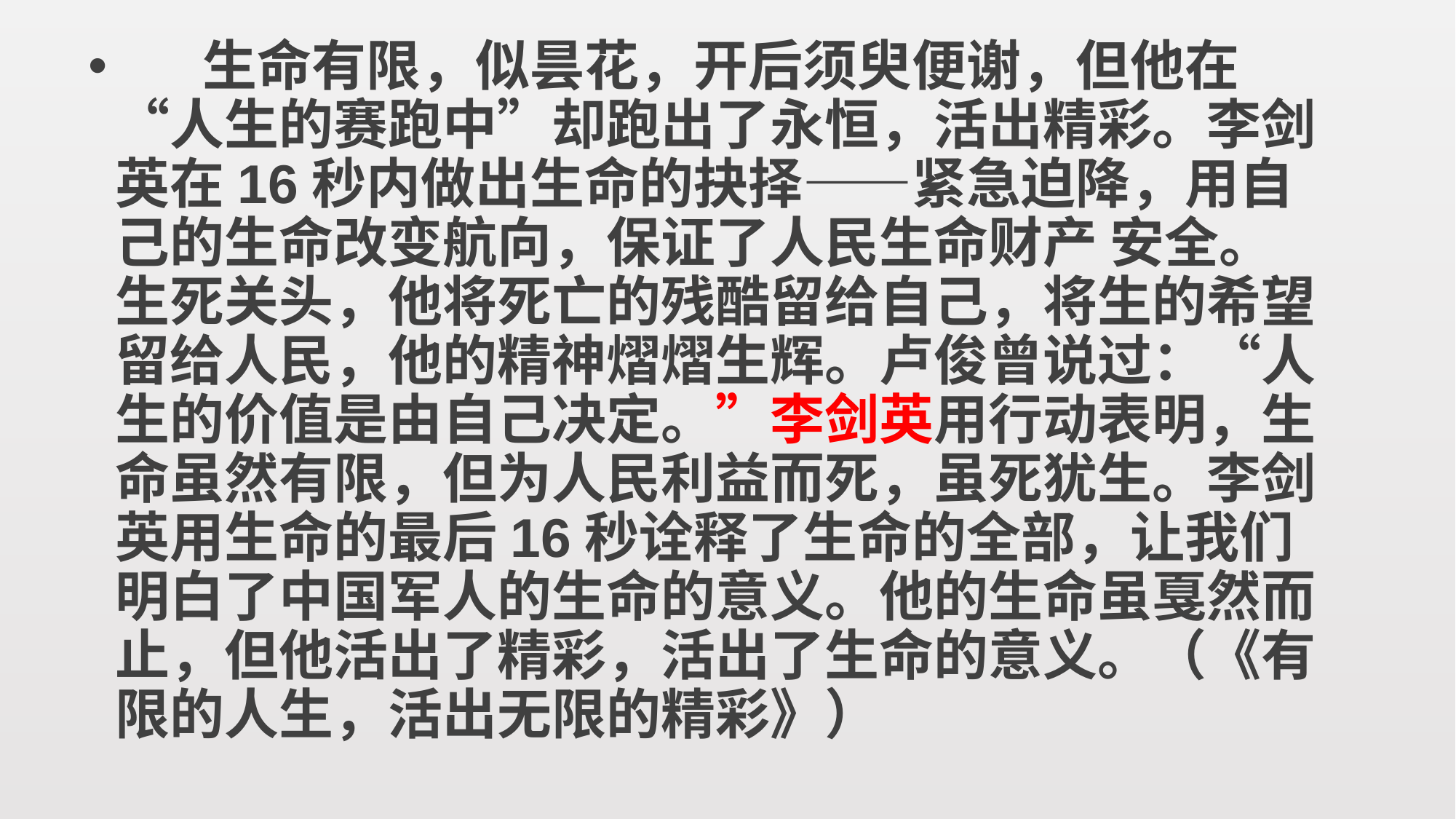

生命有限，似昙花，开后须臾便谢，但他在“人生的赛跑中”却跑出了永恒，活出精彩。李剑英在16秒内做出生命的抉择——紧急迫降，用自己的生命改变航向，保证了人民生命财产 安全。生死关头，他将死亡的残酷留给自己，将生的希望留给人民，他的精神熠熠生辉。卢俊曾说过：“人生的价值是由自己决定。”李剑英用行动表明，生命虽然有限，但为人民利益而死，虽死犹生。李剑英用生命的最后16秒诠释了生命的全部，让我们明白了中国军人的生命的意义。他的生命虽戛然而止，但他活出了精彩，活出了生命的意义。（《有限的人生，活出无限的精彩》）